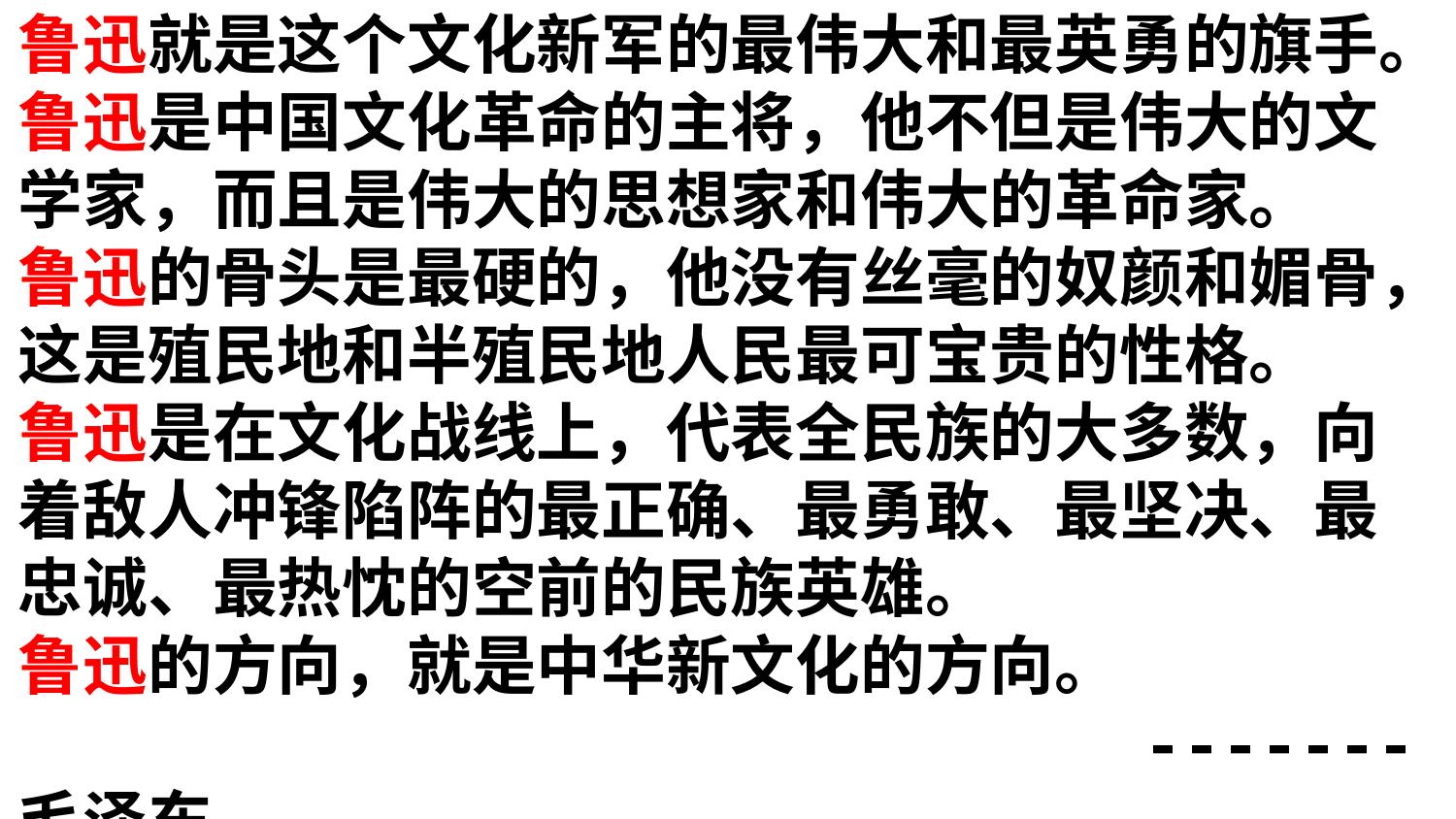

鲁迅就是这个文化新军的最伟大和最英勇的旗手。
鲁迅是中国文化革命的主将，他不但是伟大的文学家，而且是伟大的思想家和伟大的革命家。
鲁迅的骨头是最硬的，他没有丝毫的奴颜和媚骨，这是殖民地和半殖民地人民最可宝贵的性格。
鲁迅是在文化战线上，代表全民族的大多数，向着敌人冲锋陷阵的最正确、最勇敢、最坚决、最忠诚、最热忱的空前的民族英雄。
鲁迅的方向，就是中华新文化的方向。
                             -------毛泽东